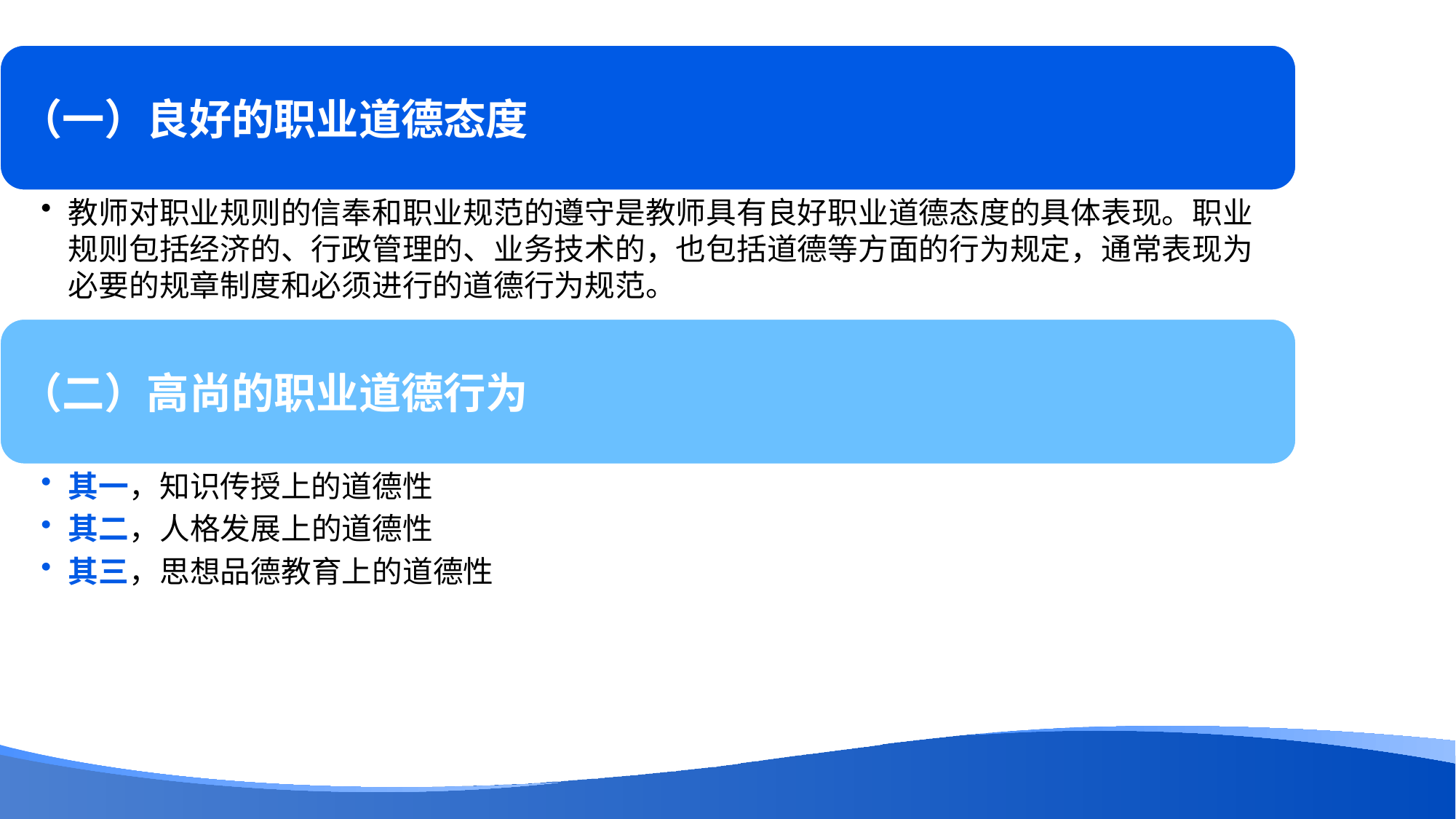

# 二、专业情操
（一）良好的职业道德态度
教师对职业规则的信奉和职业规范的遵守是教师具有良好职业道德态度的具体表现。职业规则包括经济的、行政管理的、业务技术的，也包括道德等方面的行为规定，通常表现为必要的规章制度和必须进行的道德行为规范。
（二）高尚的职业道德行为
其一，知识传授上的道德性
其二，人格发展上的道德性
其三，思想品德教育上的道德性